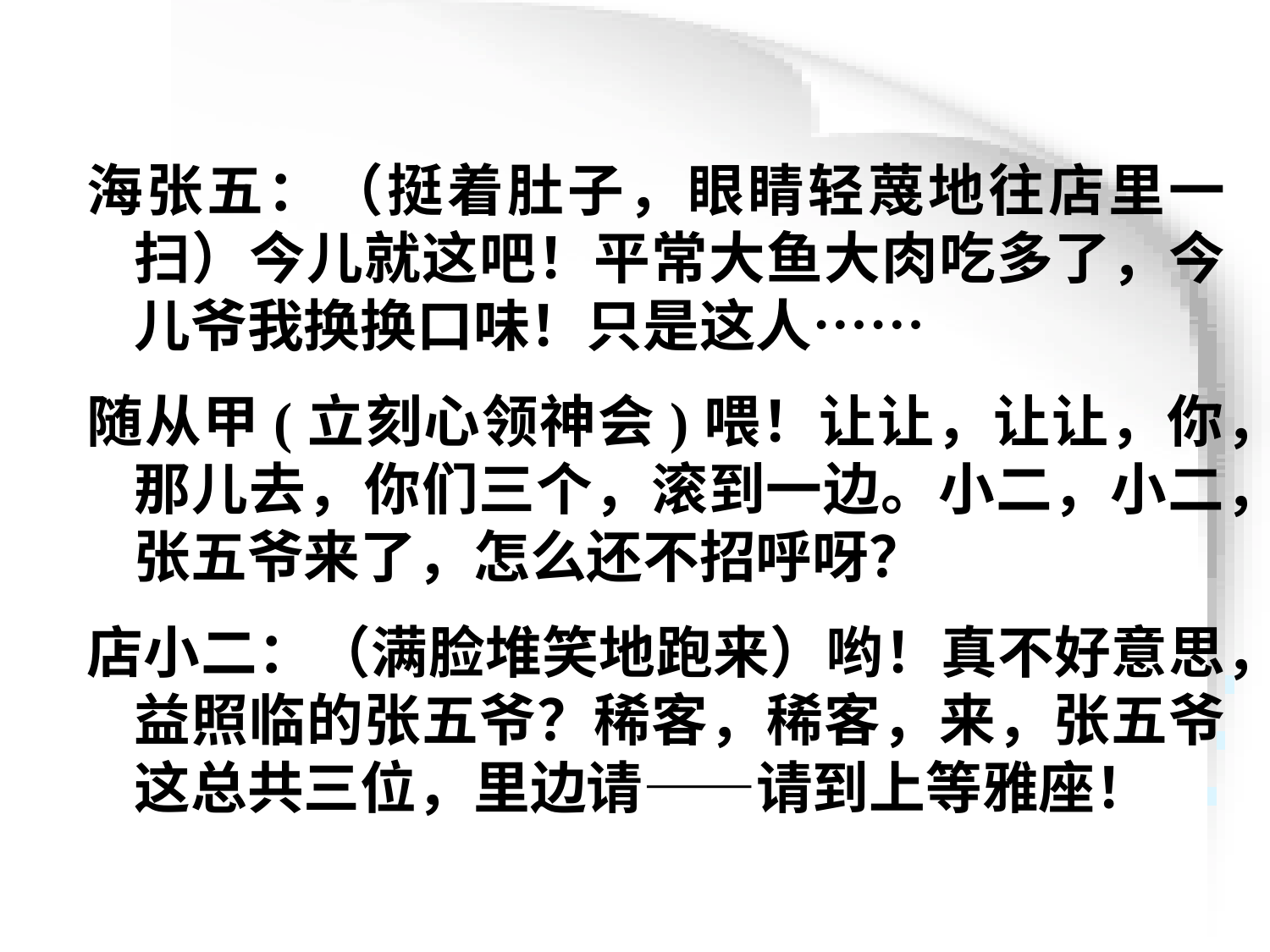

海张五：（挺着肚子，眼睛轻蔑地往店里一扫）今儿就这吧！平常大鱼大肉吃多了，今儿爷我换换口味！只是这人……
随从甲(立刻心领神会)喂！让让，让让，你，那儿去，你们三个，滚到一边。小二，小二，张五爷来了，怎么还不招呼呀？
店小二：（满脸堆笑地跑来）哟！真不好意思，益照临的张五爷？稀客，稀客，来，张五爷这总共三位，里边请——请到上等雅座！